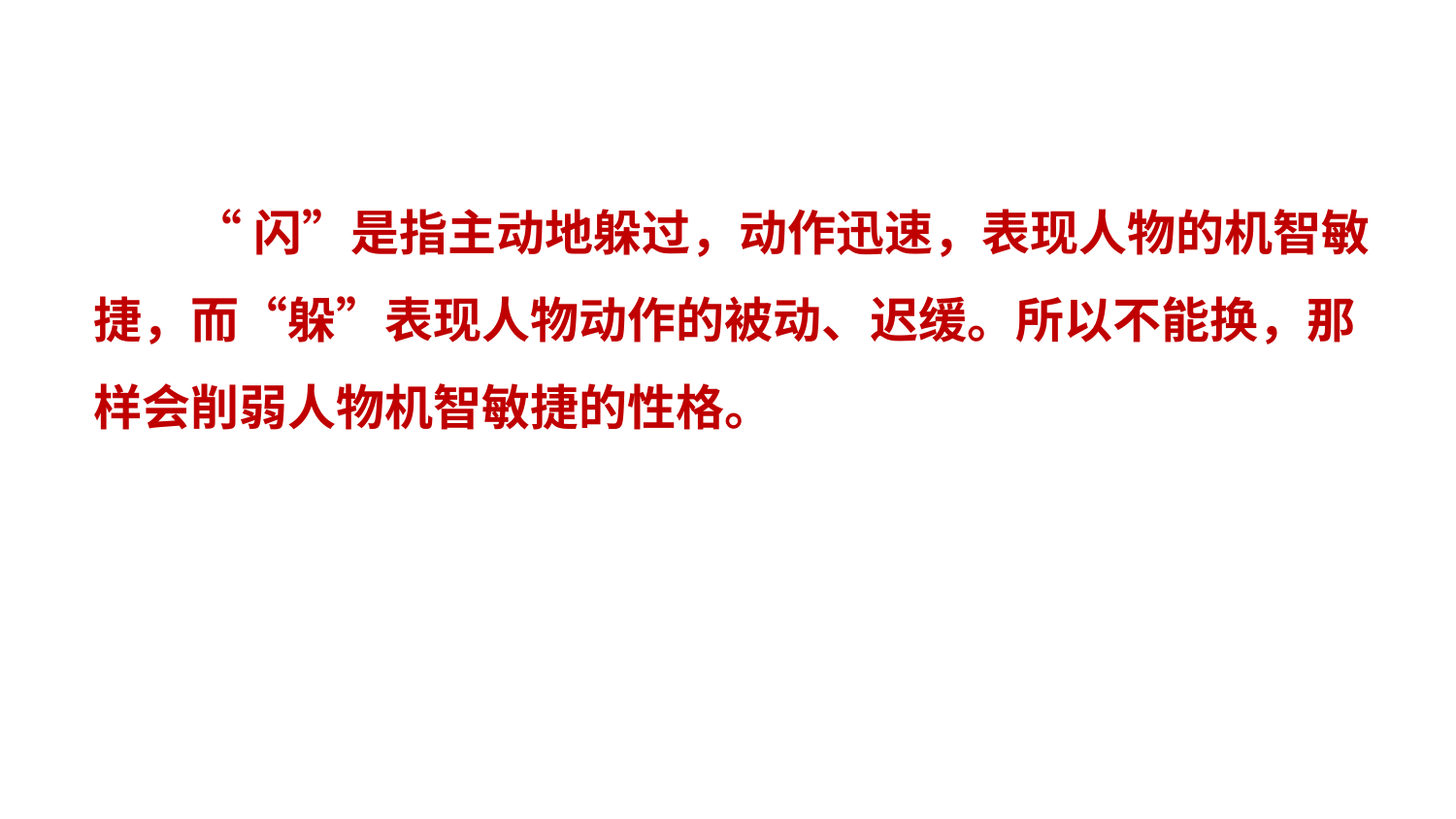

“闪”是指主动地躲过，动作迅速，表现人物的机智敏捷，而“躲”表现人物动作的被动、迟缓。所以不能换，那样会削弱人物机智敏捷的性格。